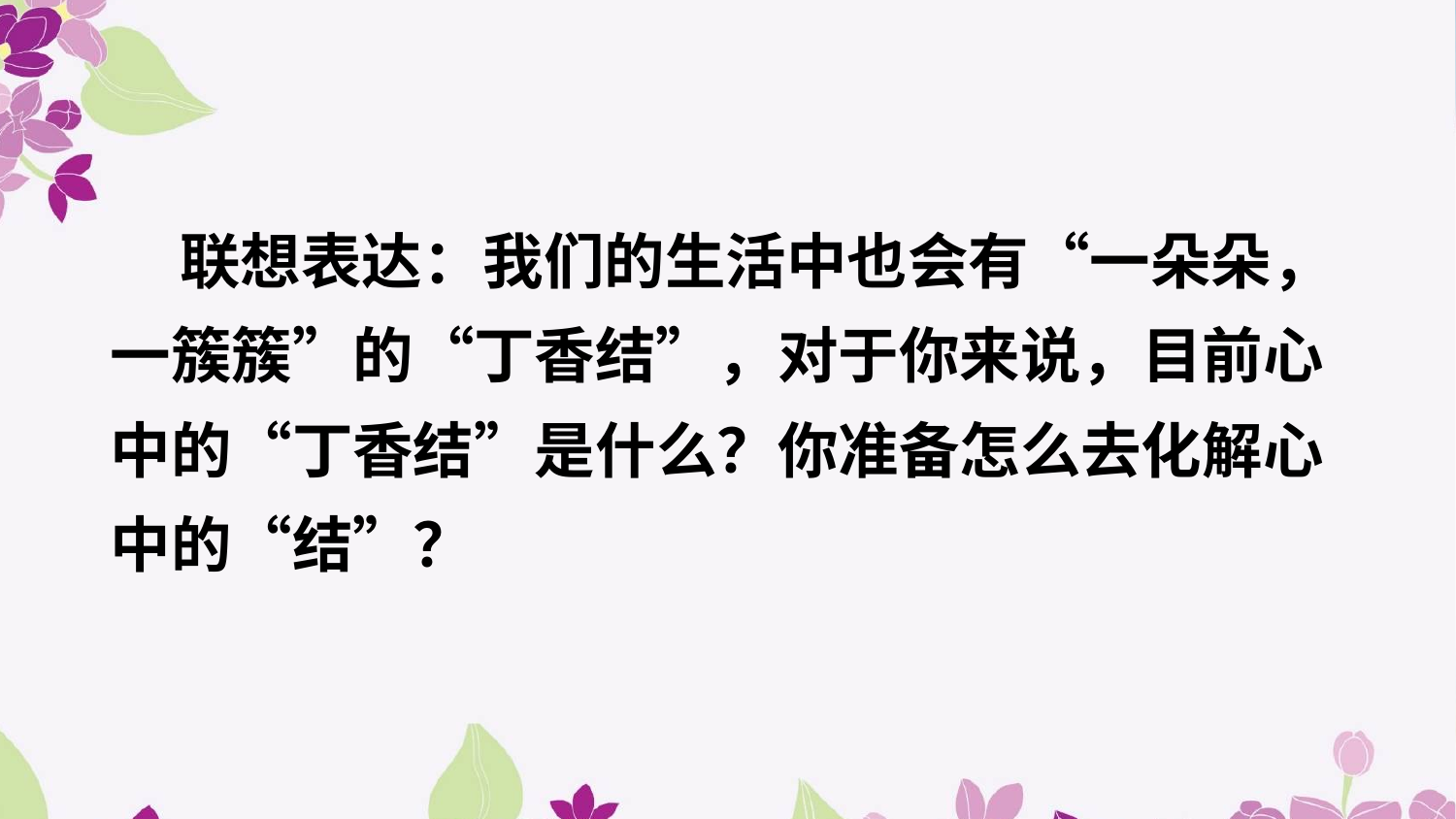

联想表达：我们的生活中也会有“一朵朵，一簇簇”的“丁香结”，对于你来说，目前心中的“丁香结”是什么？你准备怎么去化解心中的“结”？